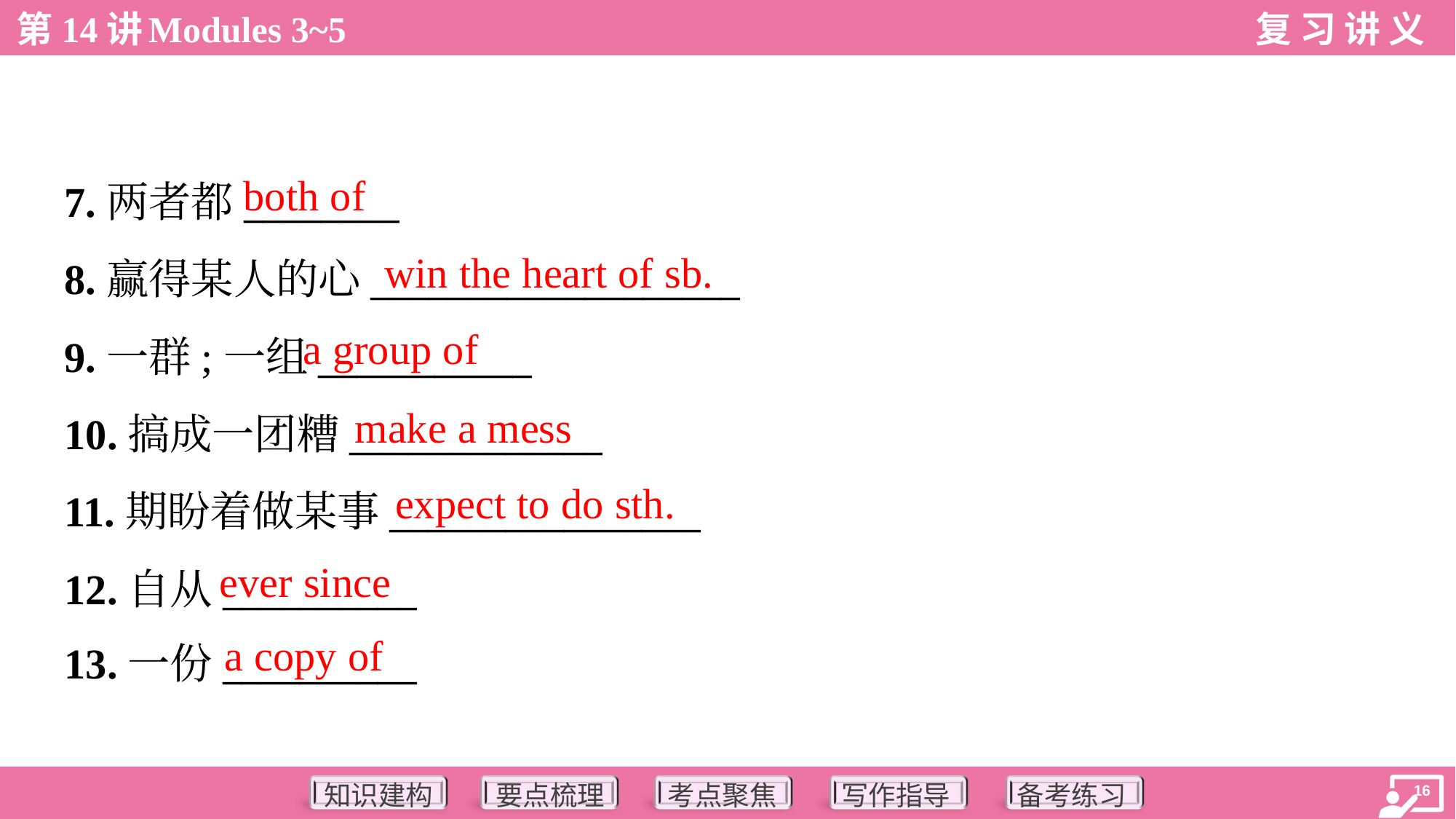

both of
7.两者都________
8.赢得某人的心___________________
9.一群;一组___________
10.搞成一团糟_____________
11.期盼着做某事________________
12.自从__________
13.一份__________
win the heart of sb.
a group of
make a mess
expect to do sth.
ever since
a copy of